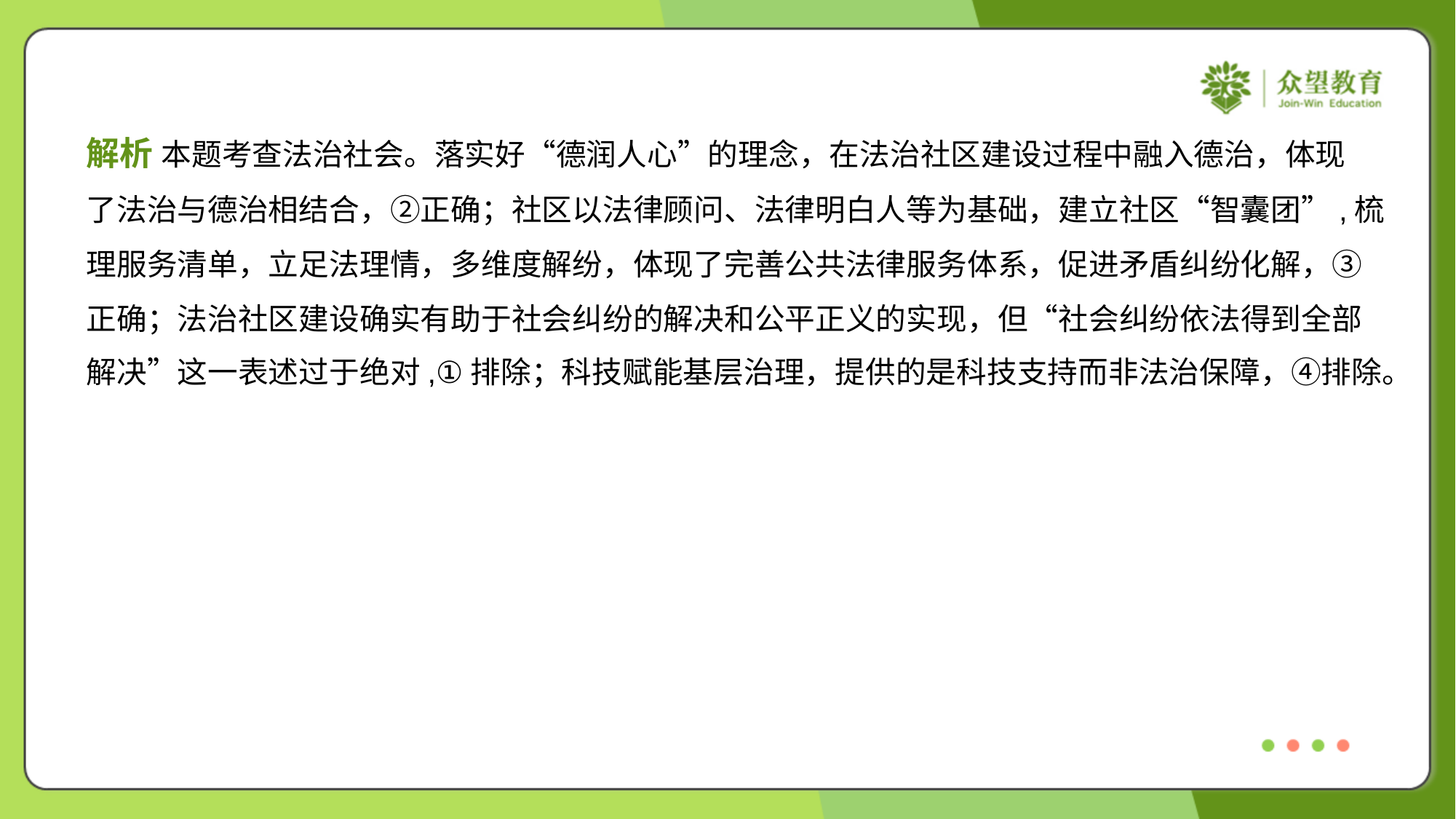

解析 本题考查法治社会。落实好“德润人心”的理念，在法治社区建设过程中融入德治，体现
了法治与德治相结合，②正确；社区以法律顾问、法律明白人等为基础，建立社区“智囊团”,梳
理服务清单，立足法理情，多维度解纷，体现了完善公共法律服务体系，促进矛盾纠纷化解，③
正确；法治社区建设确实有助于社会纠纷的解决和公平正义的实现，但“社会纠纷依法得到全部
解决”这一表述过于绝对,①排除；科技赋能基层治理，提供的是科技支持而非法治保障，④排除。